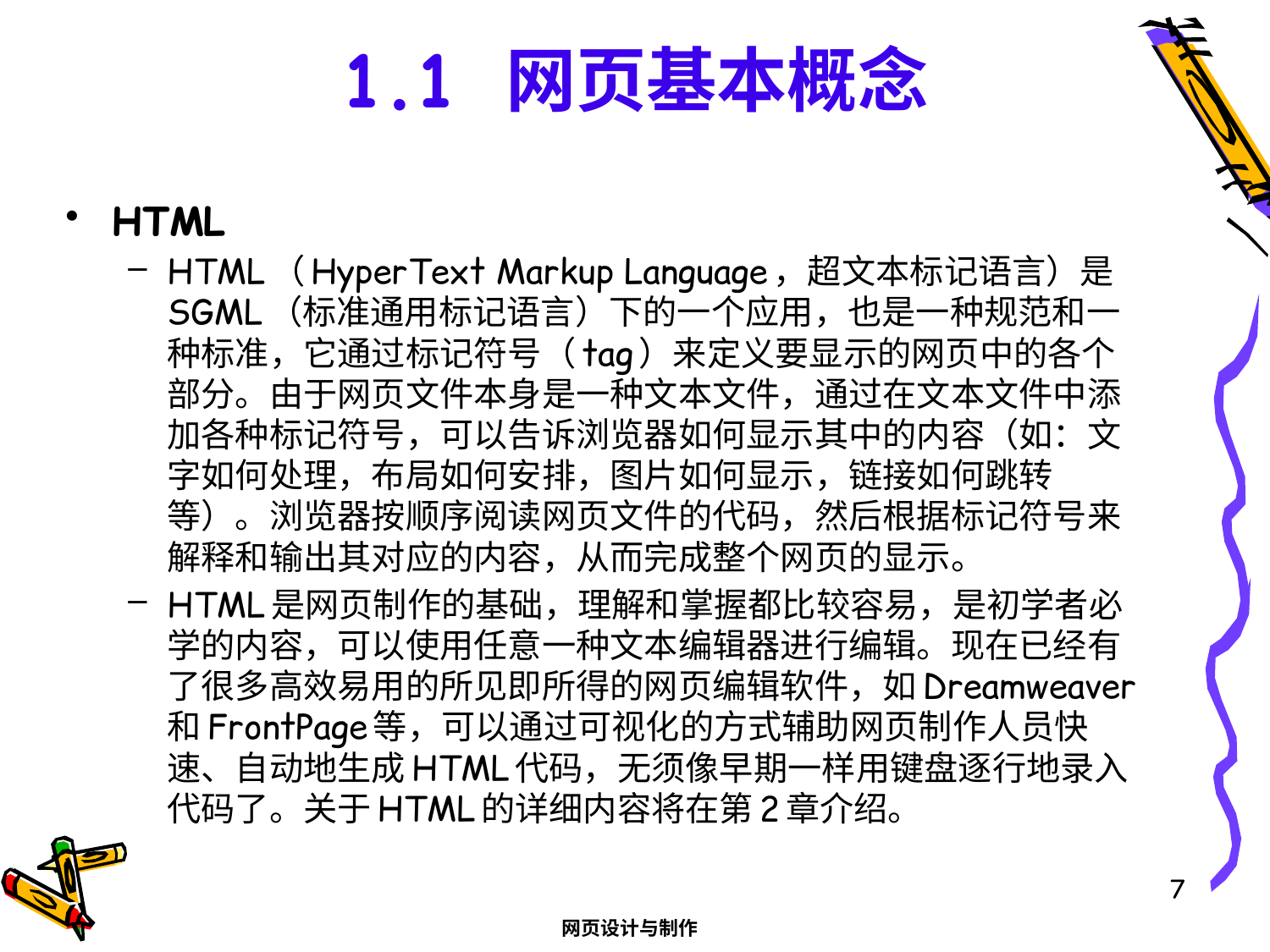

# 1.1 网页基本概念
HTML
HTML（HyperText Markup Language，超文本标记语言）是SGML（标准通用标记语言）下的一个应用，也是一种规范和一种标准，它通过标记符号（tag）来定义要显示的网页中的各个部分。由于网页文件本身是一种文本文件，通过在文本文件中添加各种标记符号，可以告诉浏览器如何显示其中的内容（如：文字如何处理，布局如何安排，图片如何显示，链接如何跳转等）。浏览器按顺序阅读网页文件的代码，然后根据标记符号来解释和输出其对应的内容，从而完成整个网页的显示。
HTML是网页制作的基础，理解和掌握都比较容易，是初学者必学的内容，可以使用任意一种文本编辑器进行编辑。现在已经有了很多高效易用的所见即所得的网页编辑软件，如Dreamweaver和FrontPage等，可以通过可视化的方式辅助网页制作人员快速、自动地生成HTML代码，无须像早期一样用键盘逐行地录入代码了。关于HTML的详细内容将在第2章介绍。
7
网页设计与制作